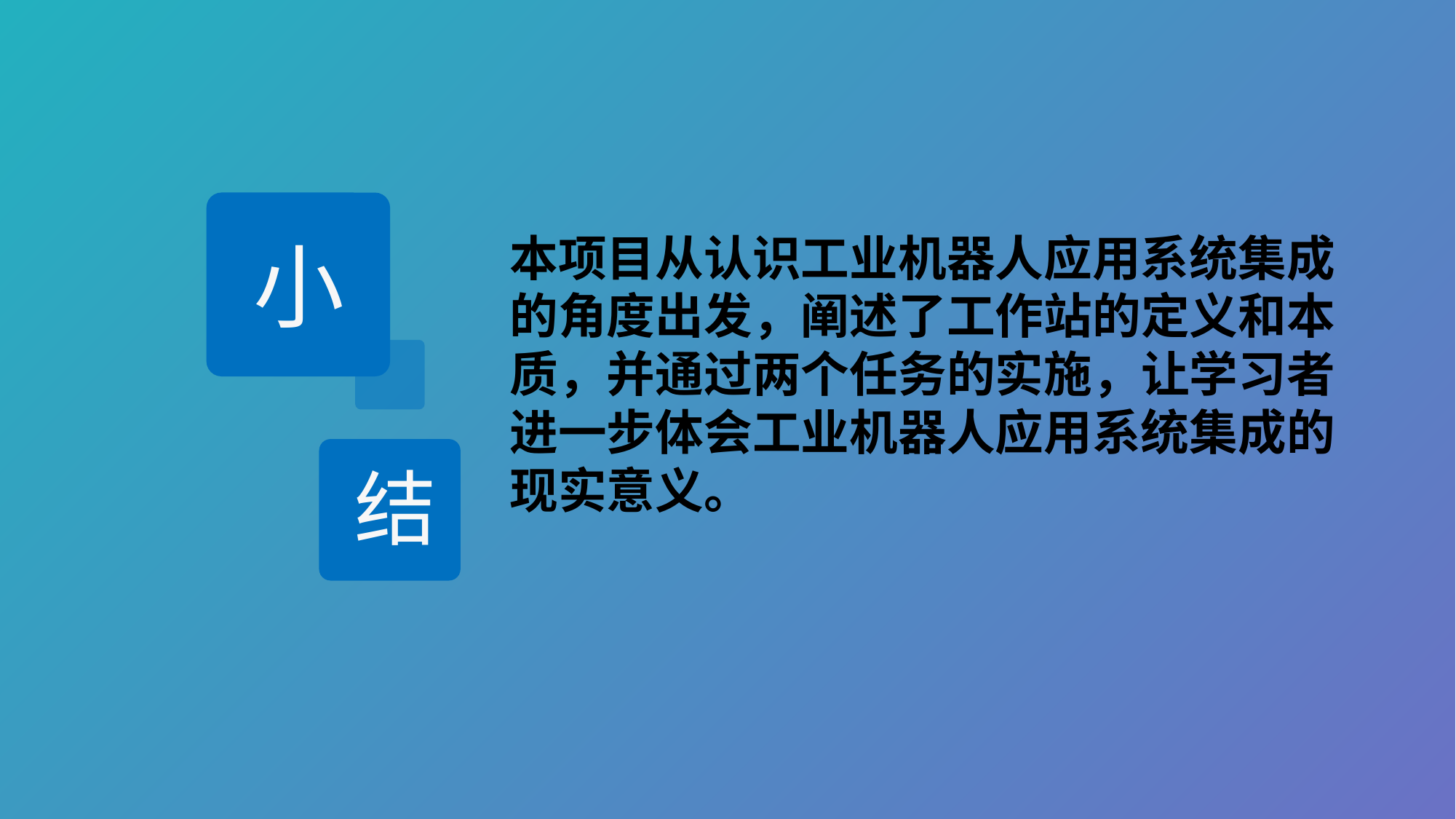

本项目从认识工业机器人应用系统集成的角度出发，阐述了工作站的定义和本质，并通过两个任务的实施，让学习者进一步体会工业机器人应用系统集成的现实意义。
小
结